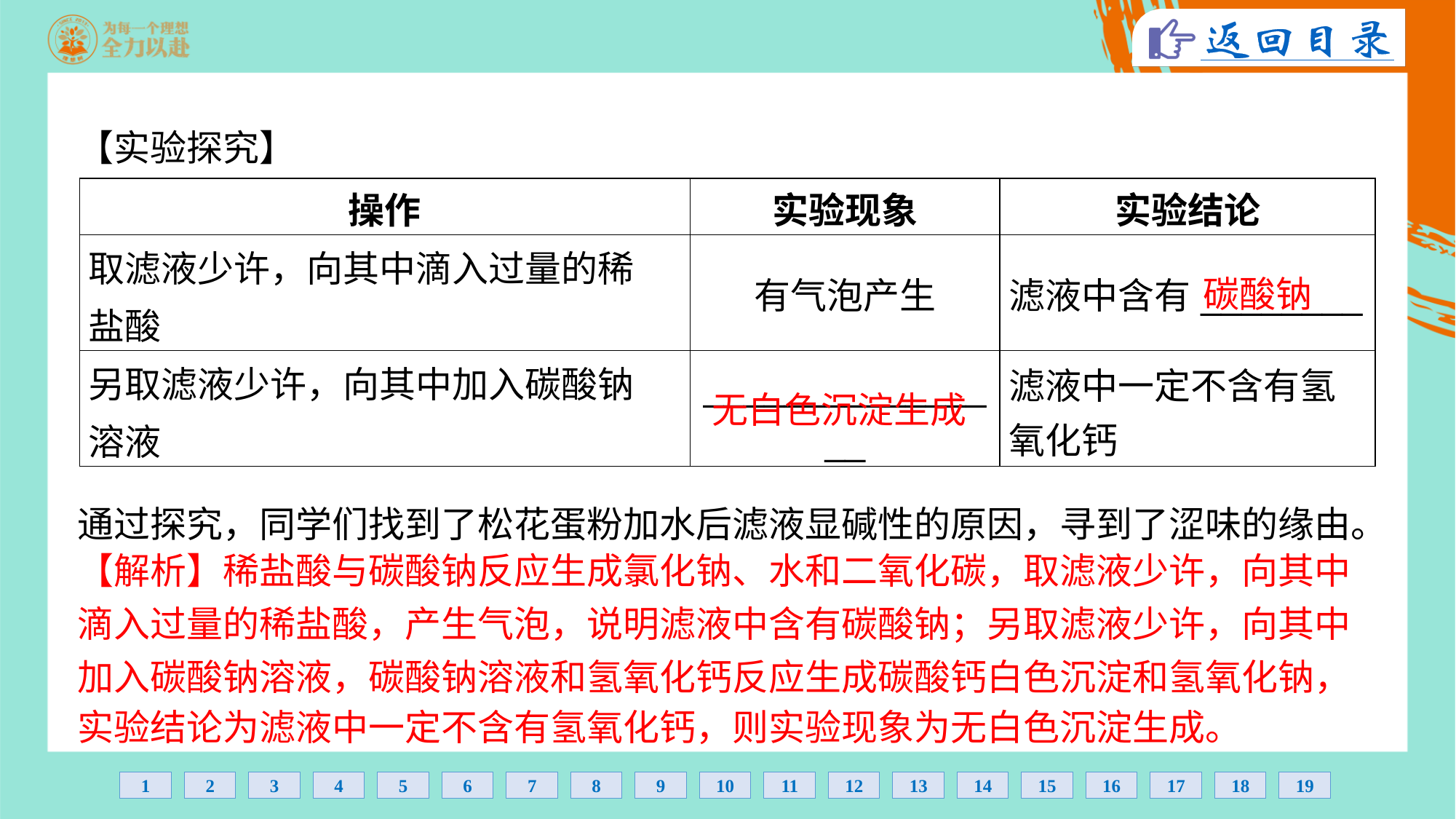

【实验探究】
| 操作 | 实验现象 | 实验结论 |
| --- | --- | --- |
| 取滤液少许，向其中滴入过量的稀 盐酸 | 有气泡产生 | 滤液中含有\_\_\_\_\_\_\_\_ |
| 另取滤液少许，向其中加入碳酸钠 溶液 | \_\_\_\_\_\_\_\_\_\_\_\_\_\_\_\_ | 滤液中一定不含有氢 氧化钙 |
碳酸钠
无白色沉淀生成
通过探究，同学们找到了松花蛋粉加水后滤液显碱性的原因，寻到了涩味的缘由。
【解析】稀盐酸与碳酸钠反应生成氯化钠、水和二氧化碳，取滤液少许，向其中
滴入过量的稀盐酸，产生气泡，说明滤液中含有碳酸钠；另取滤液少许，向其中
加入碳酸钠溶液，碳酸钠溶液和氢氧化钙反应生成碳酸钙白色沉淀和氢氧化钠，
实验结论为滤液中一定不含有氢氧化钙，则实验现象为无白色沉淀生成。